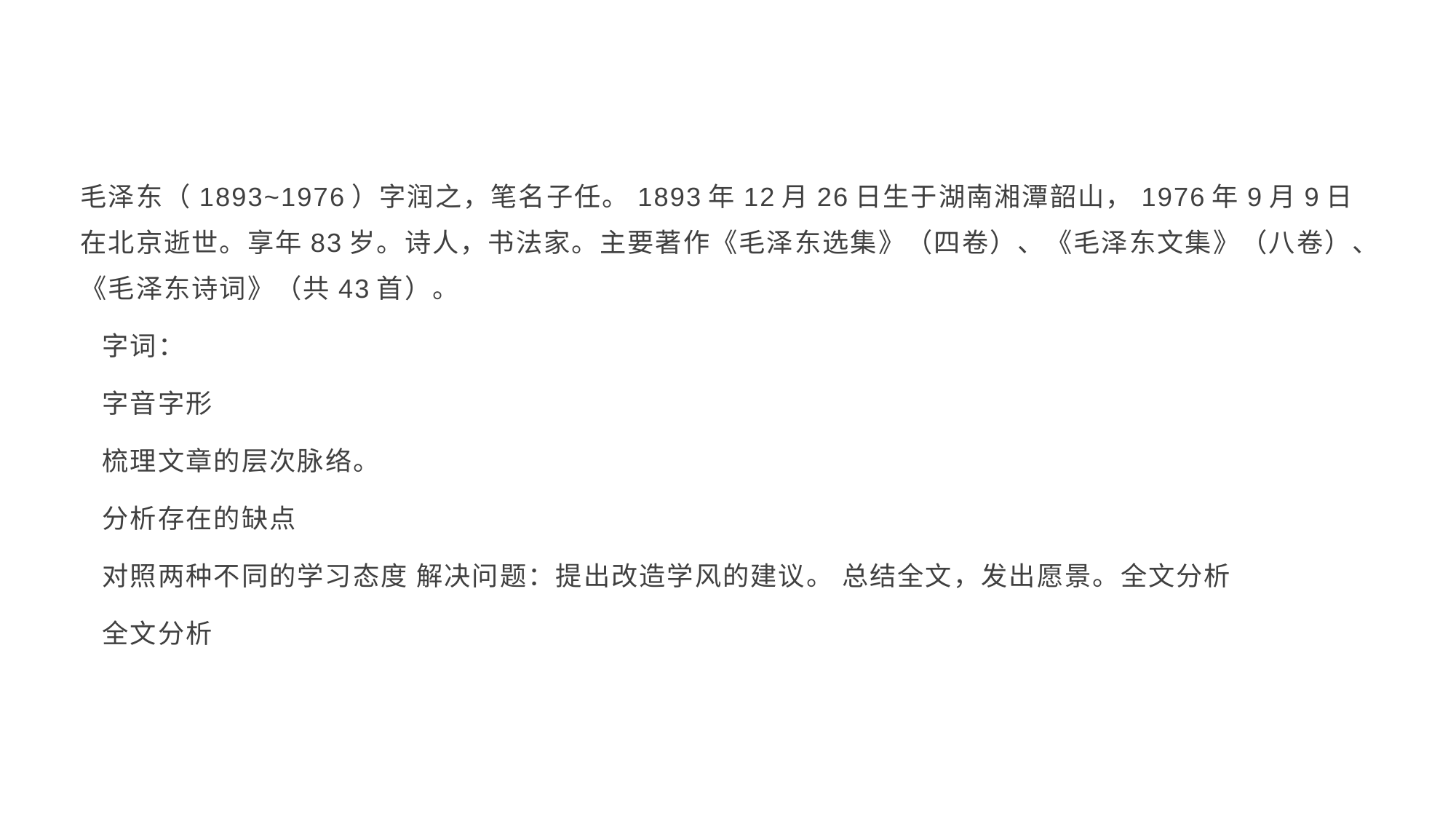

毛泽东（1893~1976）字润之，笔名子任。1893年12月26日生于湖南湘潭韶山，1976年9月9日在北京逝世。享年83岁。诗人，书法家。主要著作《毛泽东选集》（四卷）、《毛泽东文集》（八卷）、《毛泽东诗词》（共43首）。
  字词：
  字音字形
  梳理文章的层次脉络。
  分析存在的缺点
  对照两种不同的学习态度 解决问题：提出改造学风的建议。 总结全文，发出愿景。全文分析
  全文分析